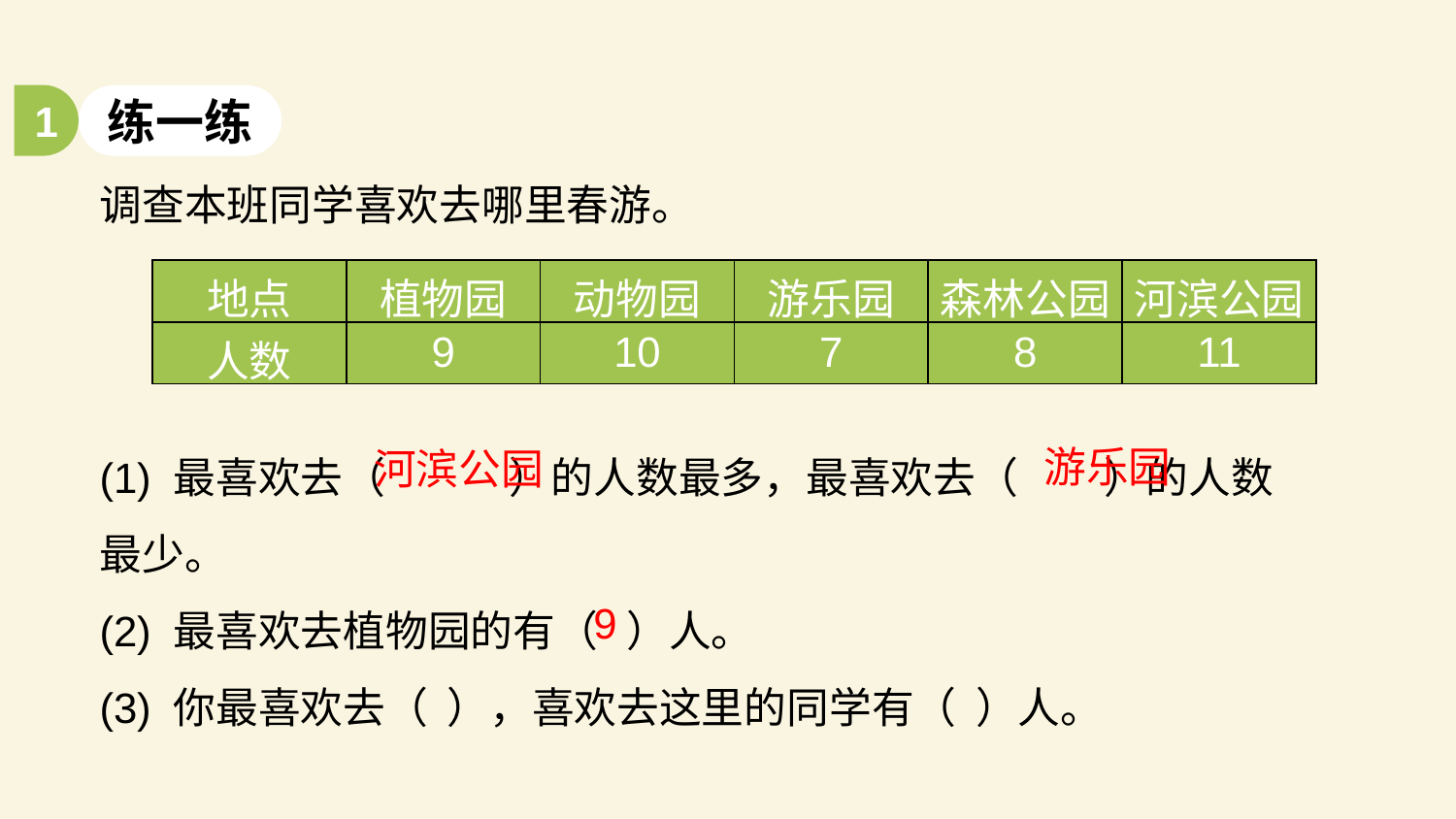

1
练一练
调查本班同学喜欢去哪里春游。

| 地点 | 植物园 | 动物园 | 游乐园 | 森林公园 | 河滨公园 |
| --- | --- | --- | --- | --- | --- |
| 人数 | 9 | 10 | 7 | 8 | 11 |
(1) 最喜欢去（             ）的人数最多，最喜欢去（         ）的人数最少。
(2) 最喜欢去植物园的有（   ）人。
(3) 你最喜欢去（  ），喜欢去这里的同学有（  ）人。
游乐园
河滨公园
9